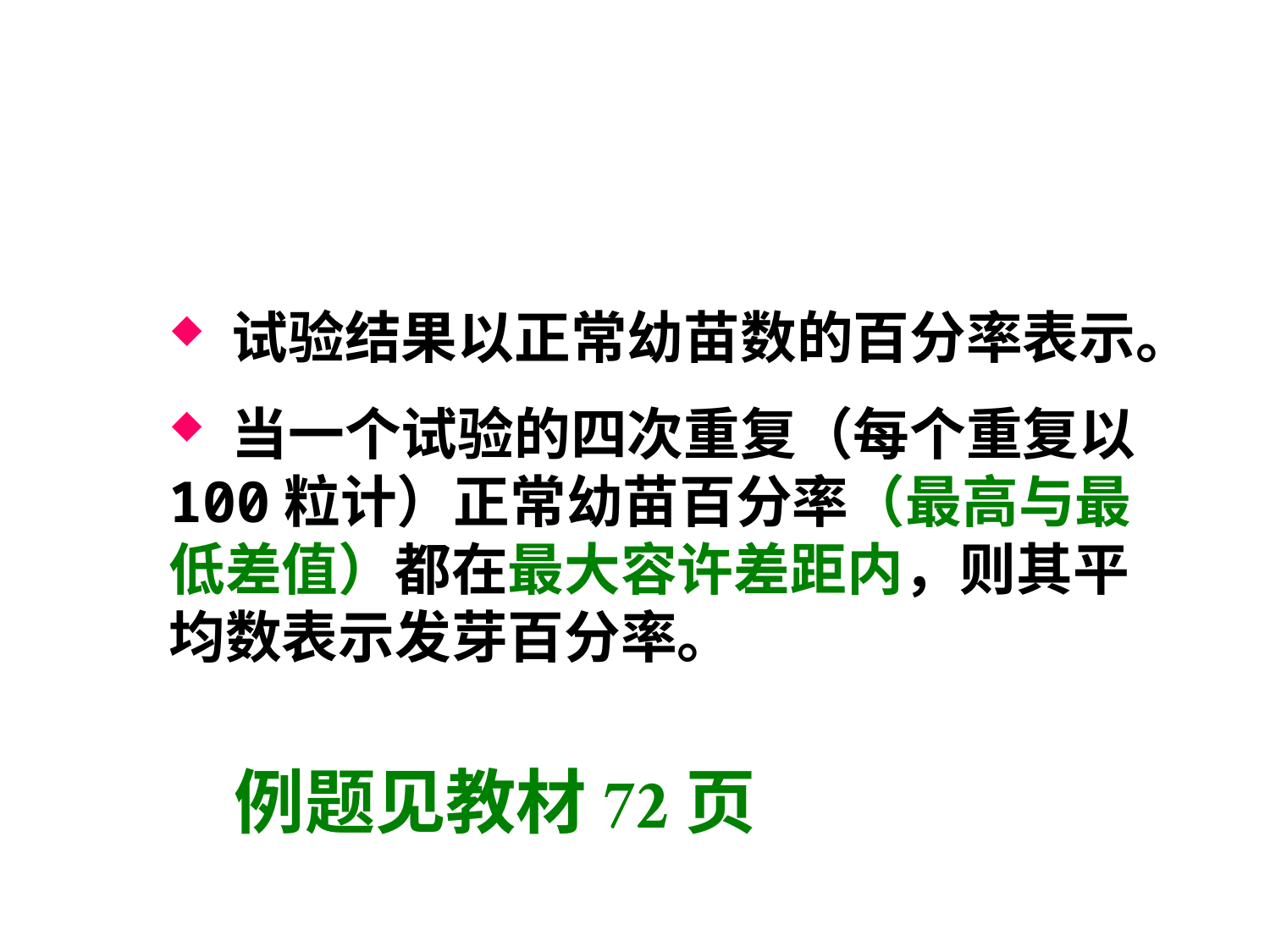

#
 试验结果以正常幼苗数的百分率表示。
 当一个试验的四次重复（每个重复以100粒计）正常幼苗百分率（最高与最低差值）都在最大容许差距内，则其平均数表示发芽百分率。
例题见教材72页